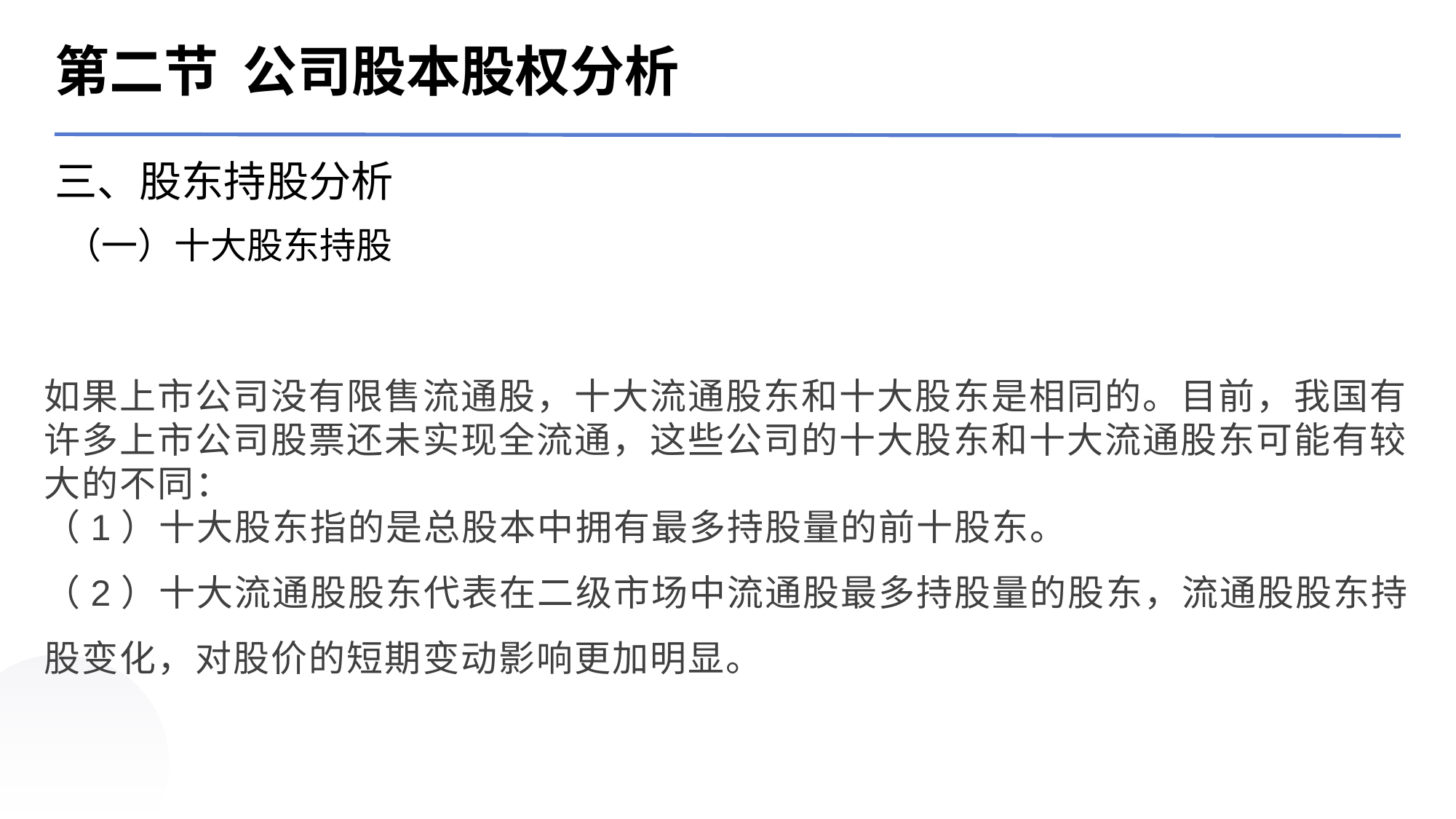

第二节  公司股本股权分析
三、股东持股分析

（一）十大股东持股
如果上市公司没有限售流通股，十大流通股东和十大股东是相同的。目前，我国有许多上市公司股票还未实现全流通，这些公司的十大股东和十大流通股东可能有较大的不同：
（1）十大股东指的是总股本中拥有最多持股量的前十股东。
（2）十大流通股股东代表在二级市场中流通股最多持股量的股东，流通股股东持股变化，对股价的短期变动影响更加明显。

33